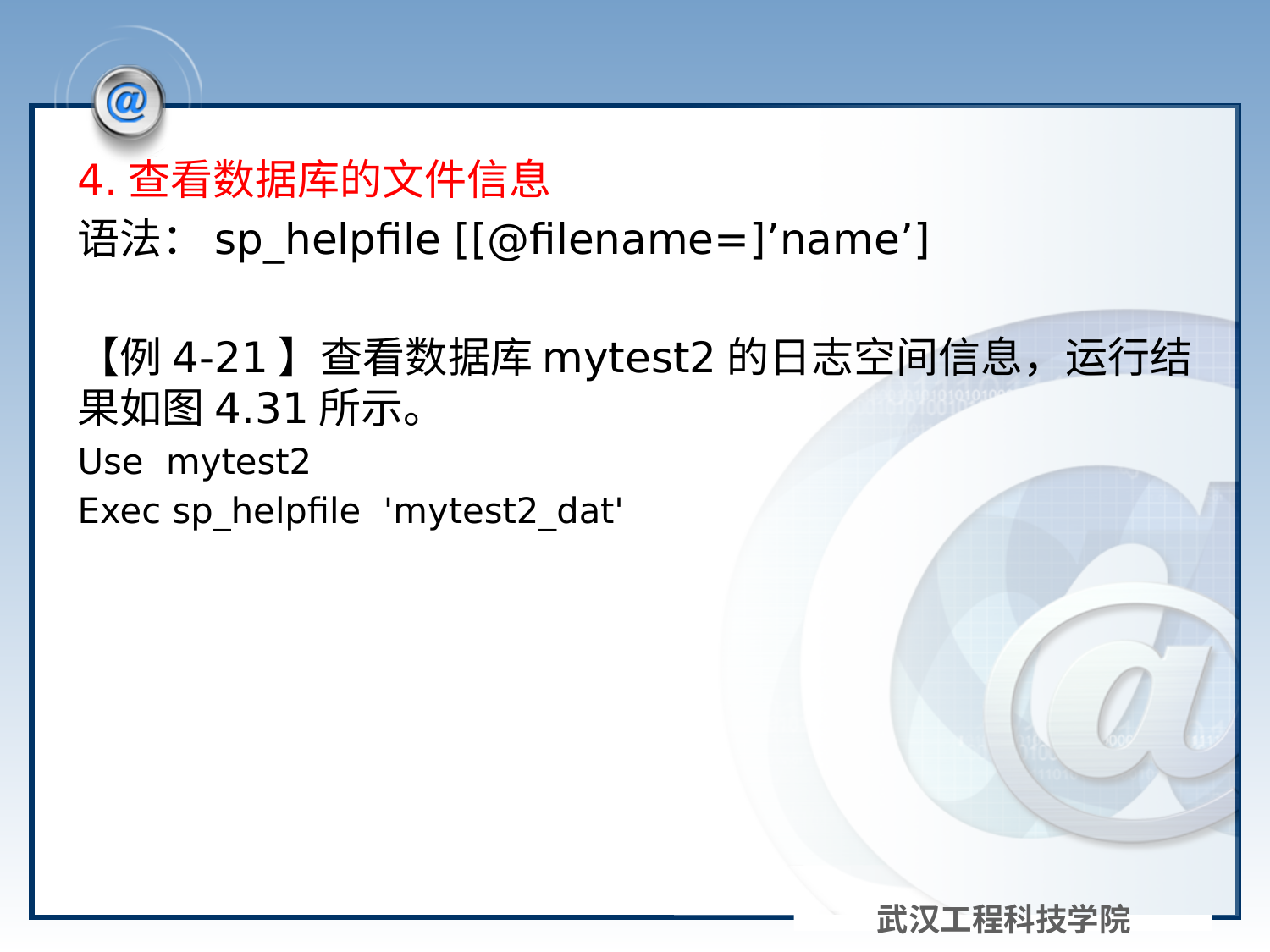

#
4.查看数据库的文件信息
语法：sp_helpfile [[@filename=]’name’]

【例4-21】查看数据库mytest2的日志空间信息，运行结果如图4.31所示。
Use  mytest2
Exec sp_helpfile  'mytest2_dat'

武汉工程科技学院